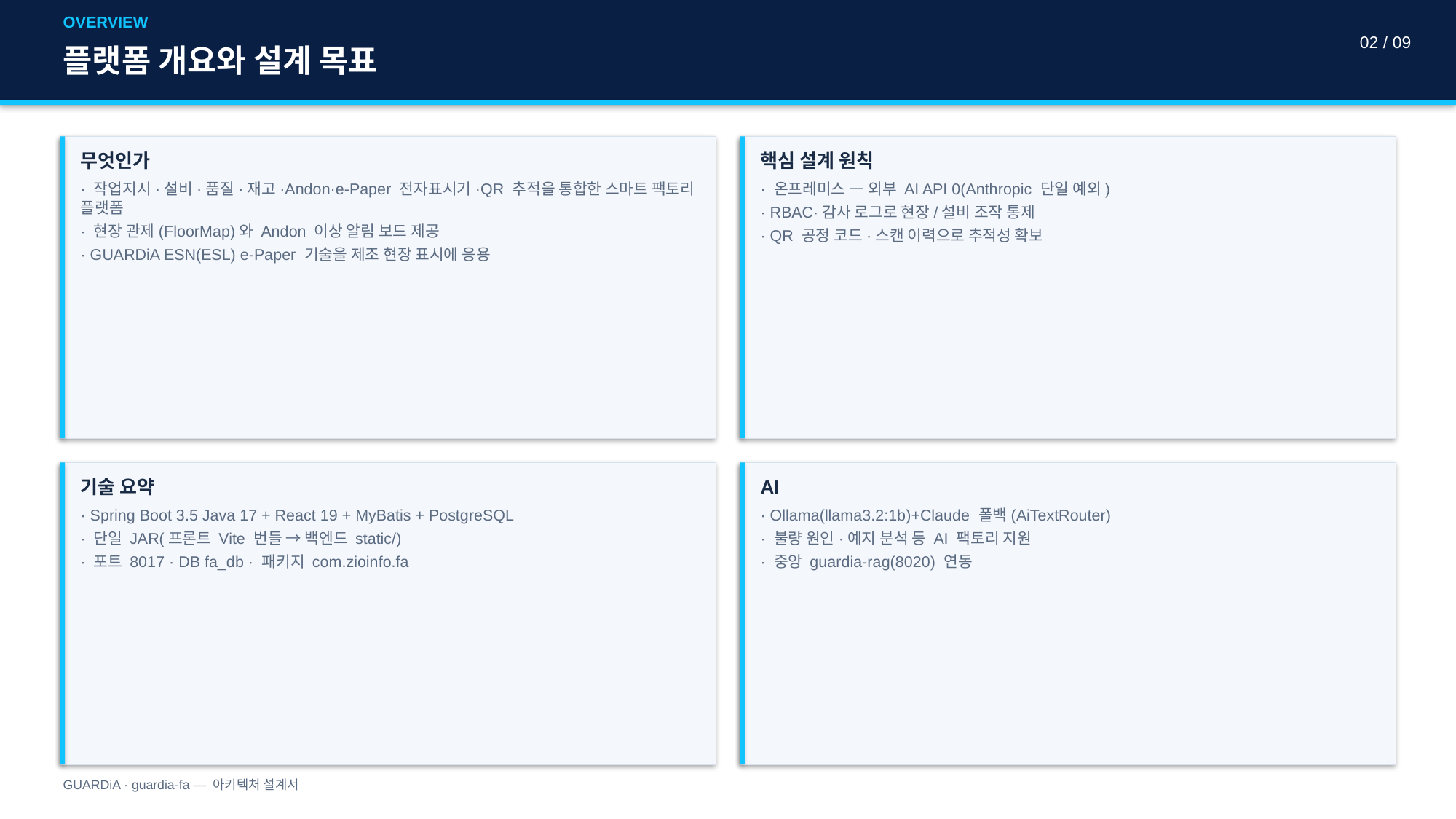

OVERVIEW
02 / 09
플랫폼 개요와 설계 목표

무엇인가
· 작업지시·설비·품질·재고·Andon·e-Paper 전자표시기·QR 추적을 통합한 스마트 팩토리 플랫폼
· 현장 관제(FloorMap)와 Andon 이상 알림 보드 제공
· GUARDiA ESN(ESL) e-Paper 기술을 제조 현장 표시에 응용
핵심 설계 원칙
· 온프레미스 — 외부 AI API 0(Anthropic 단일 예외)
· RBAC·감사 로그로 현장/설비 조작 통제
· QR 공정 코드·스캔 이력으로 추적성 확보

기술 요약
· Spring Boot 3.5 Java 17 + React 19 + MyBatis + PostgreSQL
· 단일 JAR(프론트 Vite 번들 → 백엔드 static/)
· 포트 8017 · DB fa_db · 패키지 com.zioinfo.fa
AI
· Ollama(llama3.2:1b)+Claude 폴백(AiTextRouter)
· 불량 원인·예지 분석 등 AI 팩토리 지원
· 중앙 guardia-rag(8020) 연동
GUARDiA · guardia-fa — 아키텍처 설계서